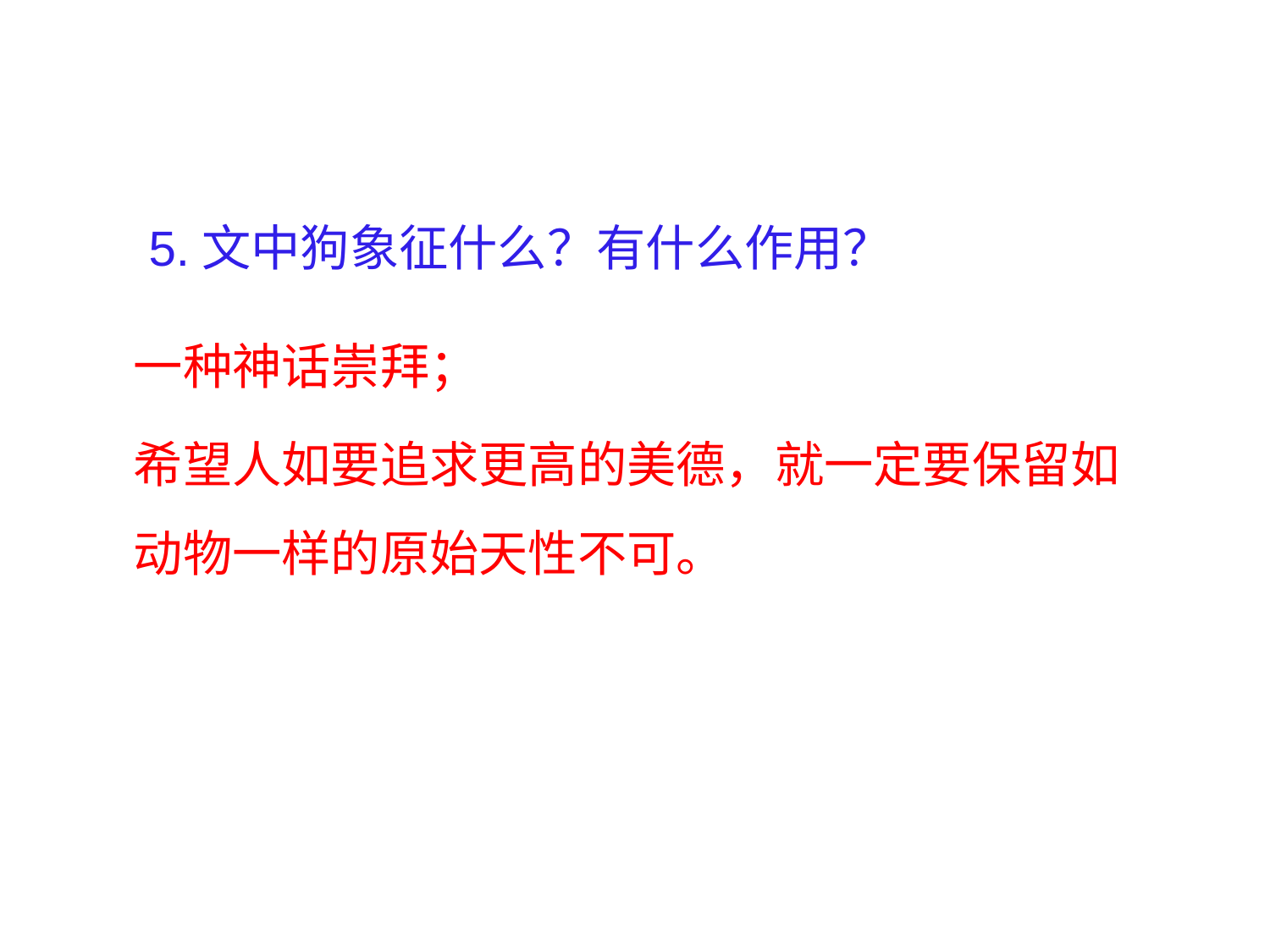

# 5.文中狗象征什么？有什么作用？
一种神话崇拜；
希望人如要追求更高的美德，就一定要保留如动物一样的原始天性不可。